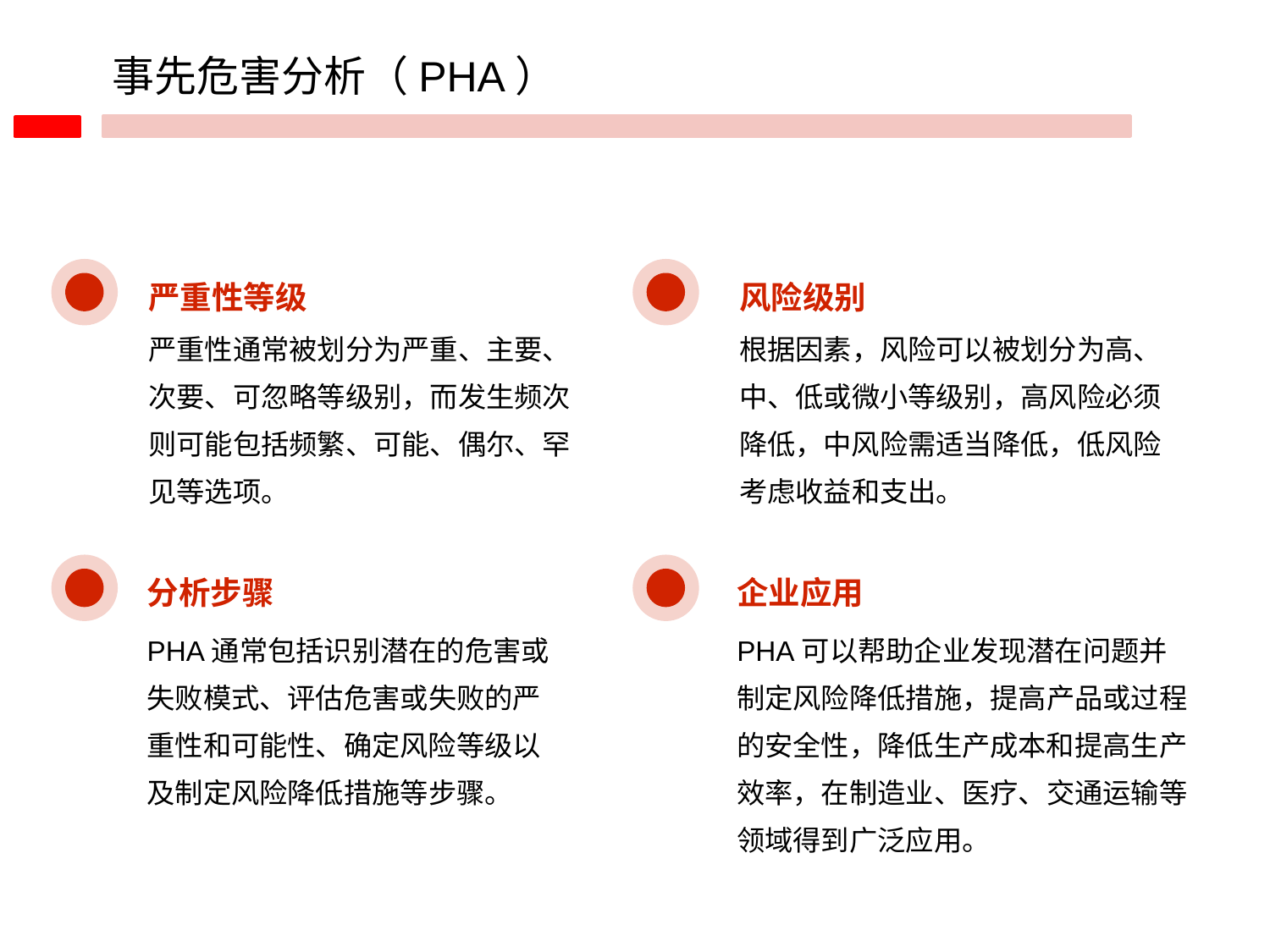

事先危害分析（PHA）
严重性等级
风险级别

严重性通常被划分为严重、主要、次要、可忽略等级别，而发生频次则可能包括频繁、可能、偶尔、罕见等选项。
根据因素，风险可以被划分为高、中、低或微小等级别，高风险必须降低，中风险需适当降低，低风险考虑收益和支出。
分析步骤
企业应用

PHA可以帮助企业发现潜在问题并制定风险降低措施，提高产品或过程的安全性，降低生产成本和提高生产效率，在制造业、医疗、交通运输等领域得到广泛应用。
PHA通常包括识别潜在的危害或失败模式、评估危害或失败的严重性和可能性、确定风险等级以及制定风险降低措施等步骤。